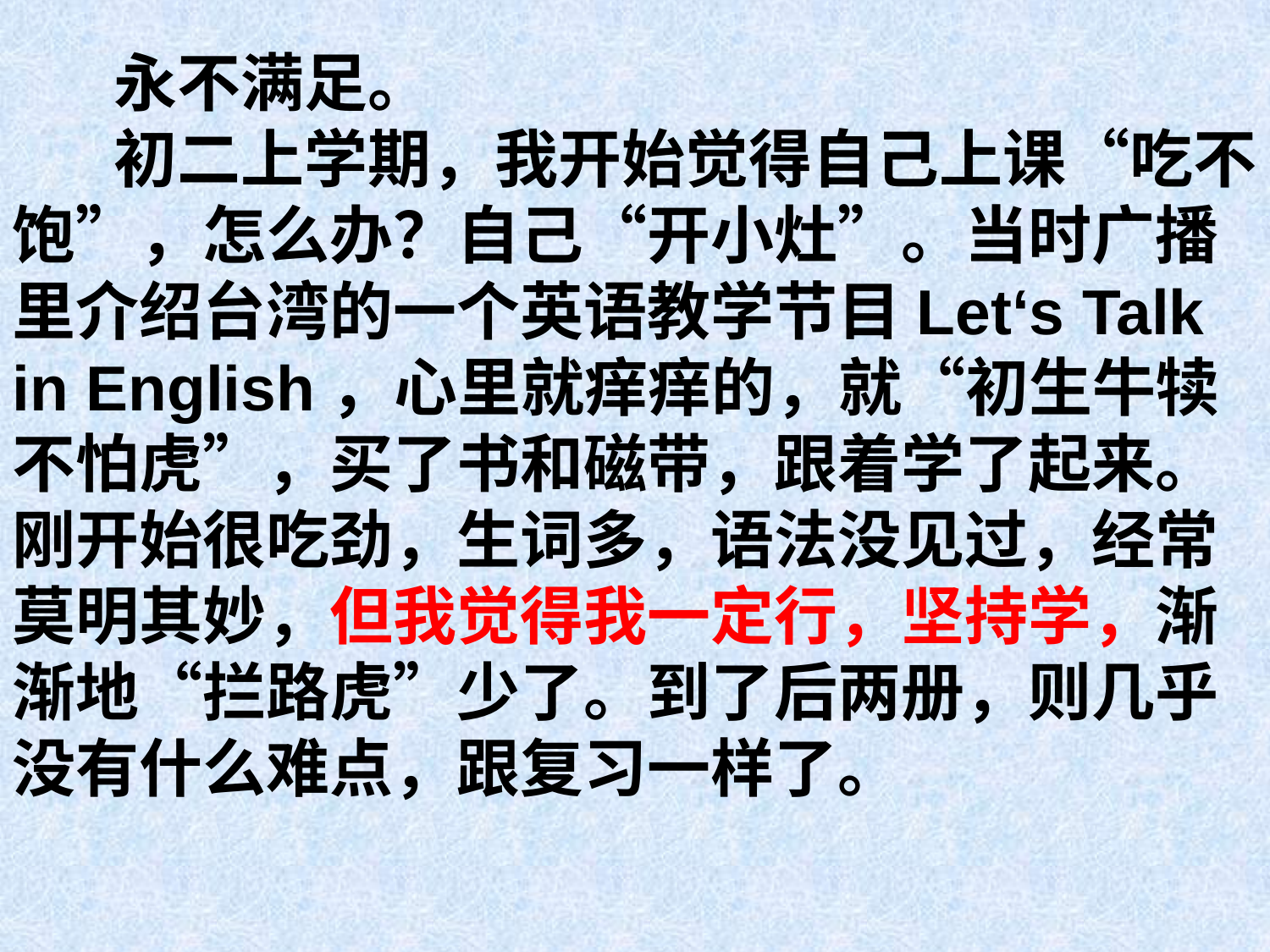

永不满足。
      初二上学期，我开始觉得自己上课“吃不饱”，怎么办？自己“开小灶”。当时广播里介绍台湾的一个英语教学节目Let‘s Talk in English，心里就痒痒的，就“初生牛犊不怕虎”，买了书和磁带，跟着学了起来。刚开始很吃劲，生词多，语法没见过，经常莫明其妙，但我觉得我一定行，坚持学，渐渐地“拦路虎”少了。到了后两册，则几乎没有什么难点，跟复习一样了。